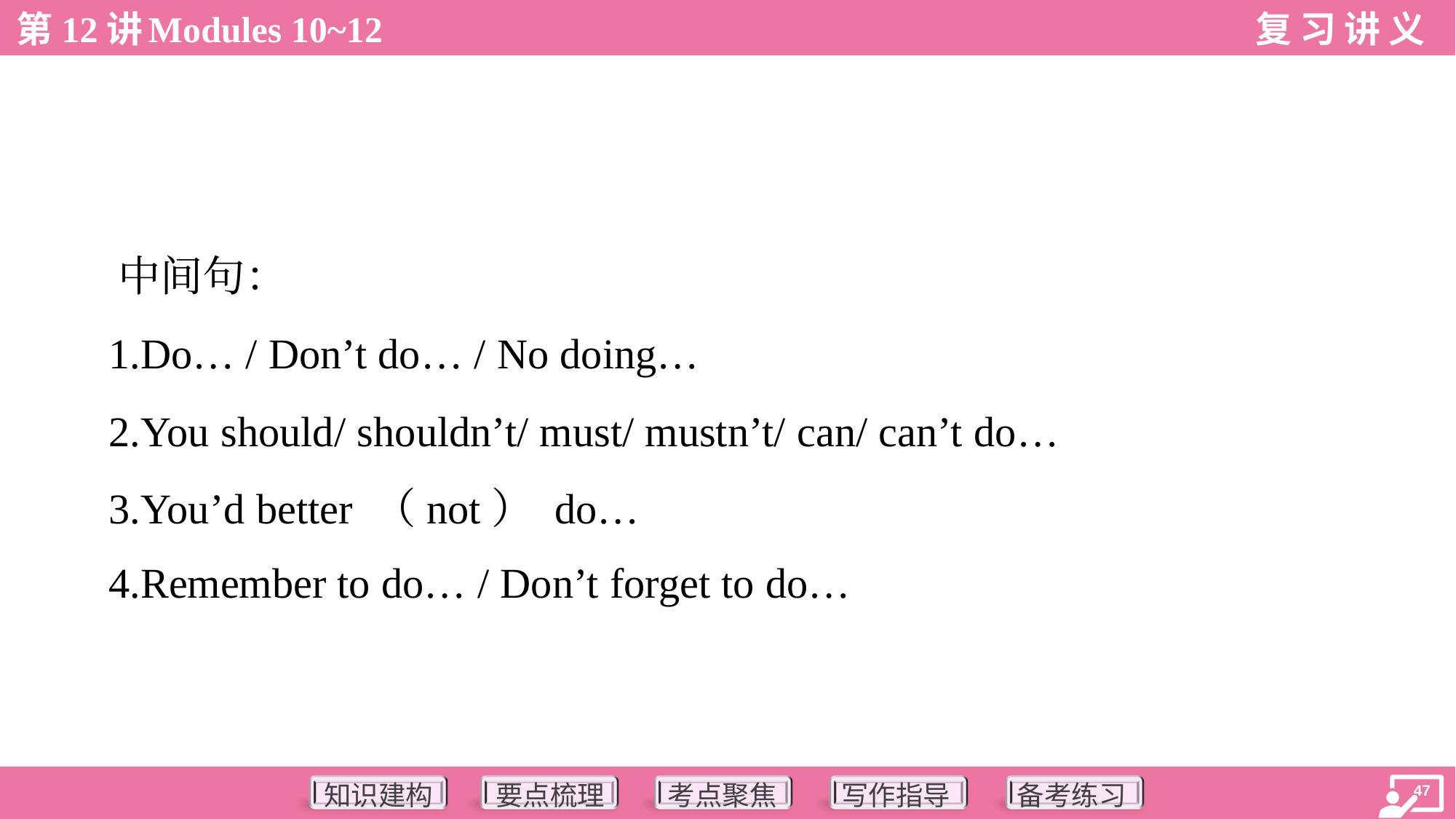

中间句：
    1.Do… / Don’t do… / No doing…
    2.You should/ shouldn’t/ must/ mustn’t/ can/ can’t do…
    3.You’d better （not） do…
    4.Remember to do… / Don’t forget to do…